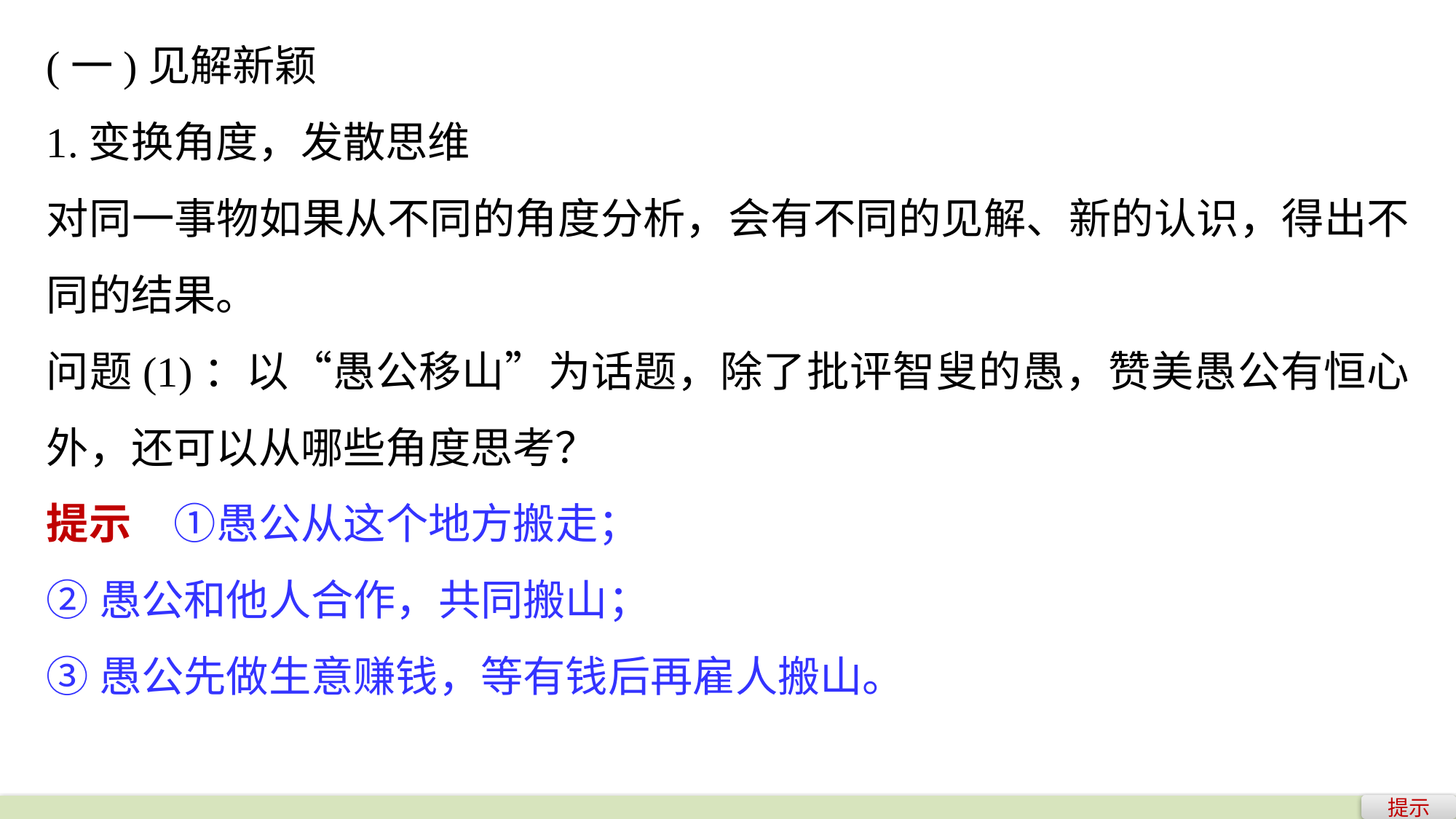

(一)见解新颖
1.变换角度，发散思维
对同一事物如果从不同的角度分析，会有不同的见解、新的认识，得出不同的结果。
问题(1)：以“愚公移山”为话题，除了批评智叟的愚，赞美愚公有恒心外，还可以从哪些角度思考？
提示　①愚公从这个地方搬走；
②愚公和他人合作，共同搬山；
③愚公先做生意赚钱，等有钱后再雇人搬山。
提示